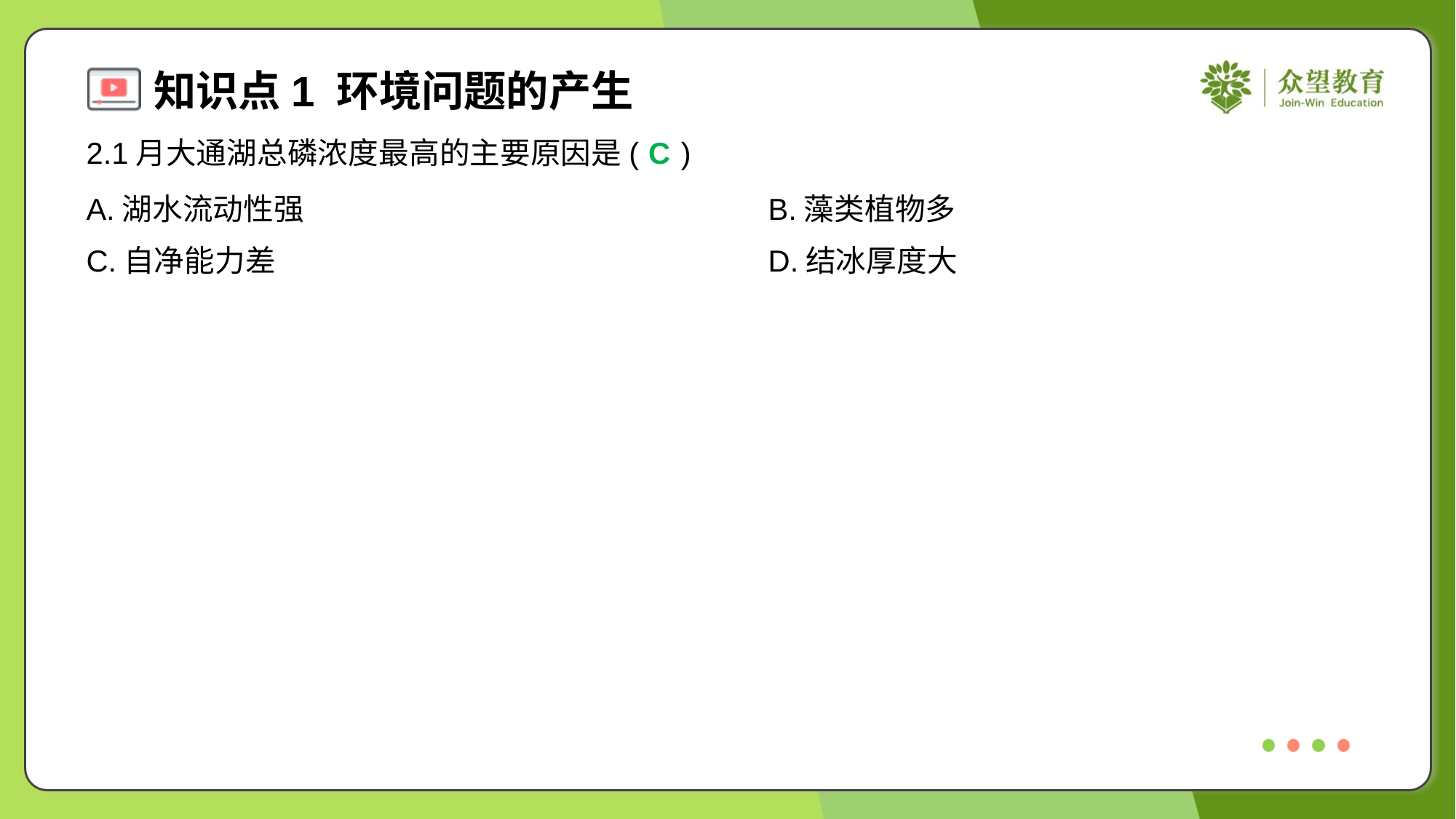

2.1月大通湖总磷浓度最高的主要原因是(     )
C
A.湖水流动性强	B.藻类植物多
C.自净能力差	D.结冰厚度大